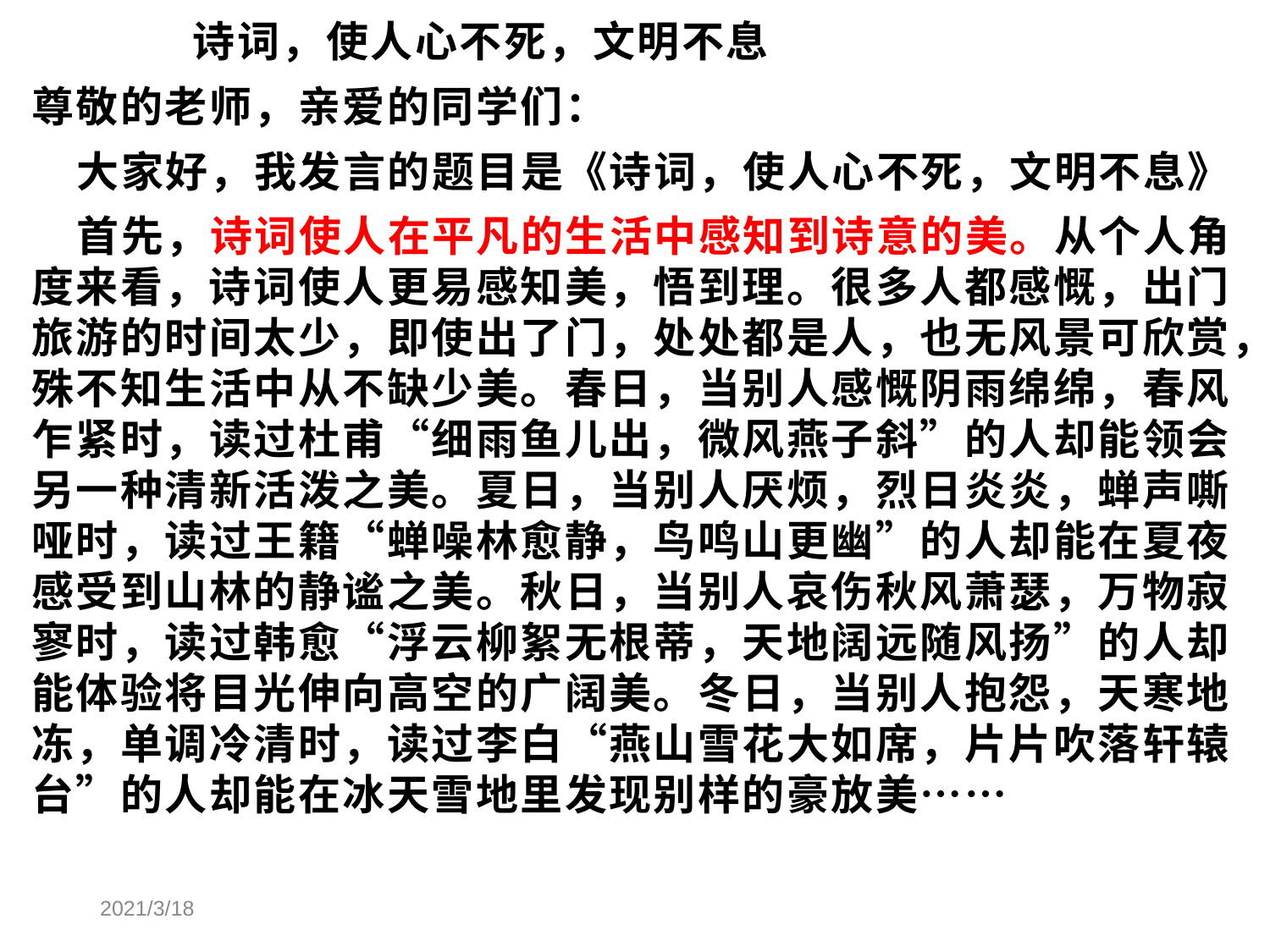

诗词，使人心不死，文明不息
尊敬的老师，亲爱的同学们：
   大家好，我发言的题目是《诗词，使人心不死，文明不息》
   首先，诗词使人在平凡的生活中感知到诗意的美。从个人角度来看，诗词使人更易感知美，悟到理。很多人都感慨，出门旅游的时间太少，即使出了门，处处都是人，也无风景可欣赏，殊不知生活中从不缺少美。春日，当别人感慨阴雨绵绵，春风乍紧时，读过杜甫“细雨鱼儿出，微风燕子斜”的人却能领会另一种清新活泼之美。夏日，当别人厌烦，烈日炎炎，蝉声嘶哑时，读过王籍“蝉噪林愈静，鸟鸣山更幽”的人却能在夏夜感受到山林的静谧之美。秋日，当别人哀伤秋风萧瑟，万物寂寥时，读过韩愈“浮云柳絮无根蒂，天地阔远随风扬”的人却能体验将目光伸向高空的广阔美。冬日，当别人抱怨，天寒地冻，单调冷清时，读过李白“燕山雪花大如席，片片吹落轩辕台”的人却能在冰天雪地里发现别样的豪放美……
2021/3/18